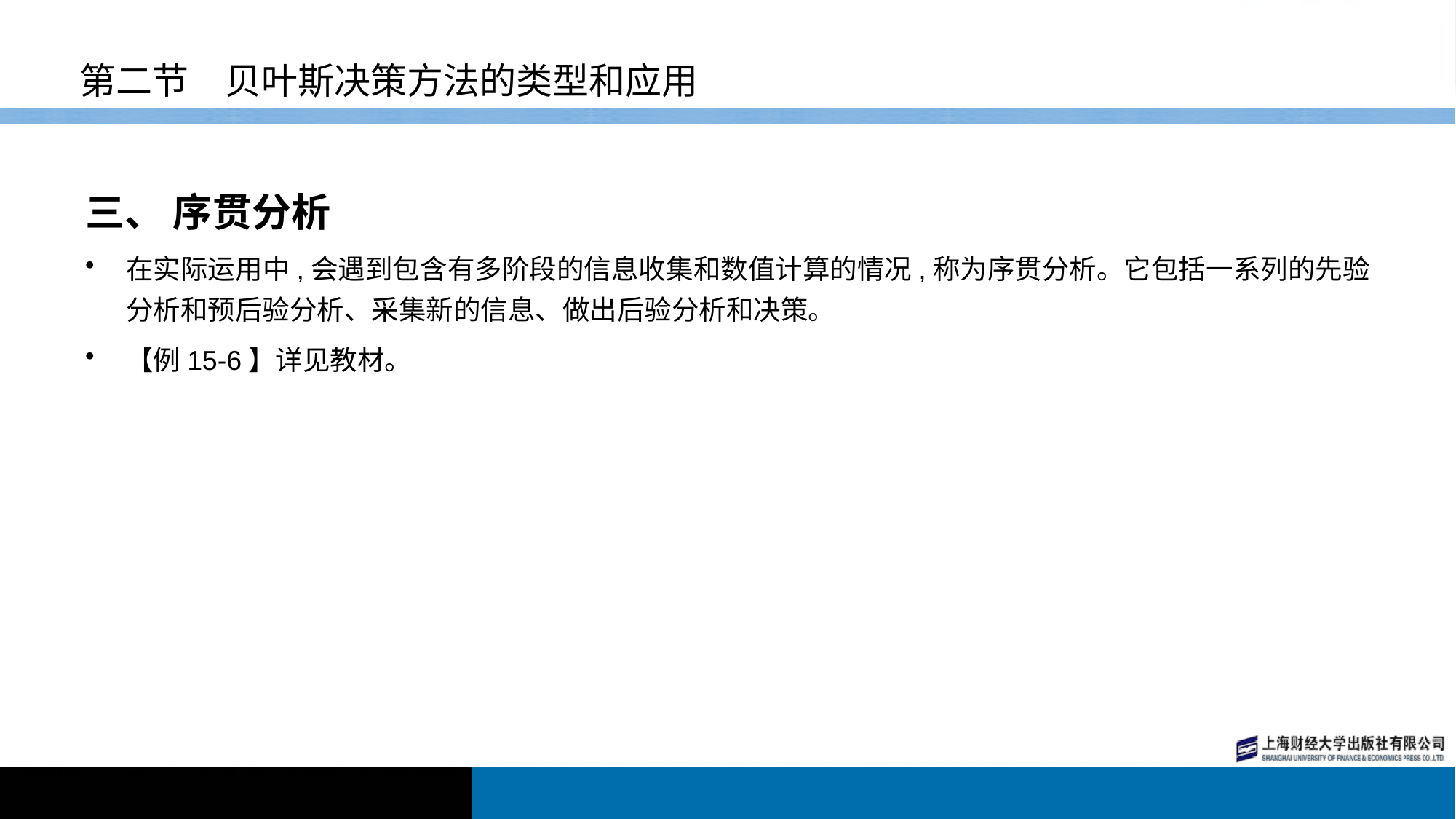

# 第二节　贝叶斯决策方法的类型和应用
三、 序贯分析
在实际运用中,会遇到包含有多阶段的信息收集和数值计算的情况,称为序贯分析。它包括一系列的先验分析和预后验分析、采集新的信息、做出后验分析和决策。
【例15-6】详见教材。
10